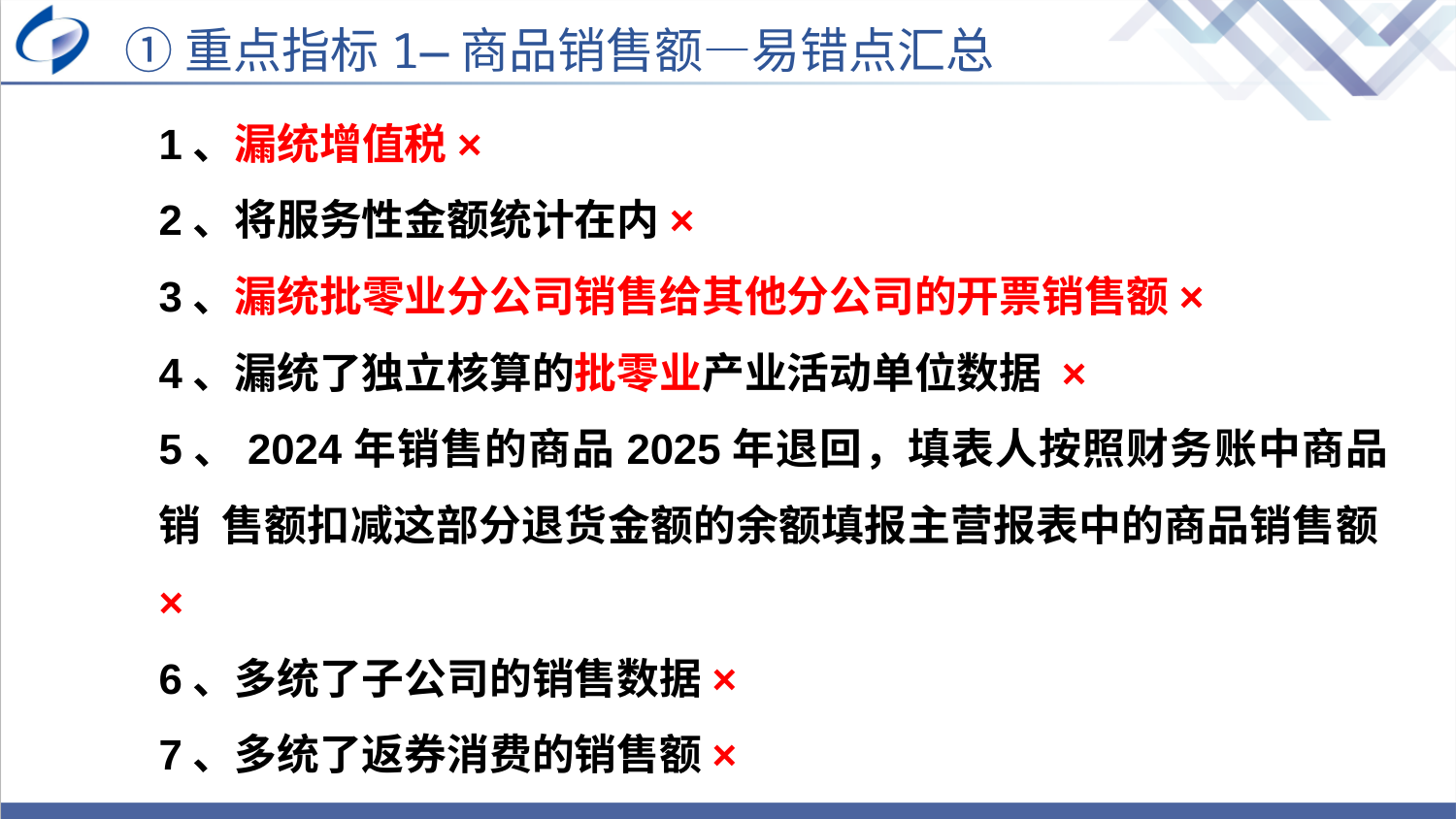

①重点指标1—商品销售额—易错点汇总
1、漏统增值税×
2、将服务性金额统计在内×
3、漏统批零业分公司销售给其他分公司的开票销售额×
4、漏统了独立核算的批零业产业活动单位数据 ×
5、2024年销售的商品2025年退回，填表人按照财务账中商品销  售额扣减这部分退货金额的余额填报主营报表中的商品销售额×
6、多统了子公司的销售数据×
7、多统了返券消费的销售额×